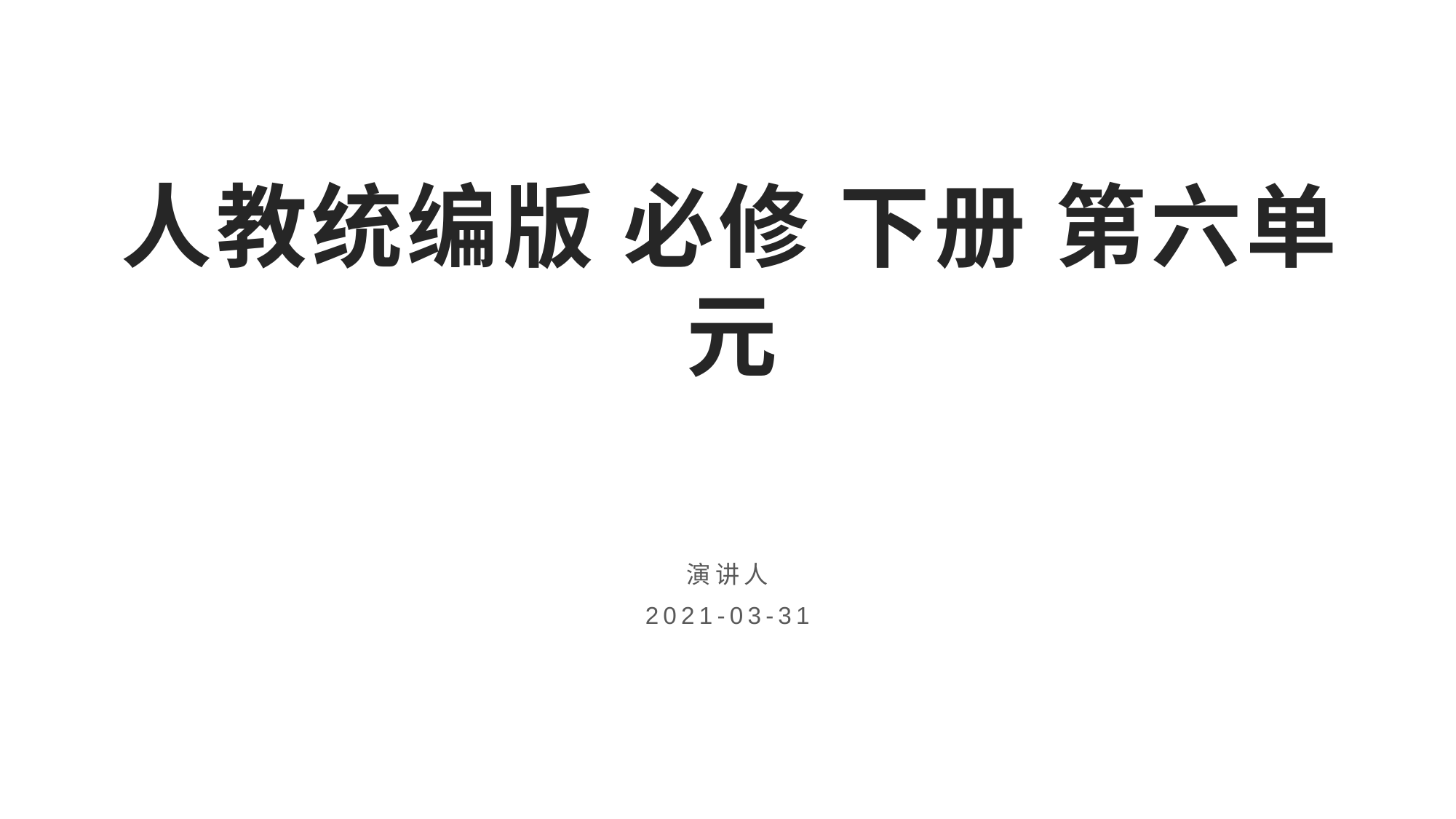

# 人教统编版 必修 下册 第六单元
演讲人
2021-03-31